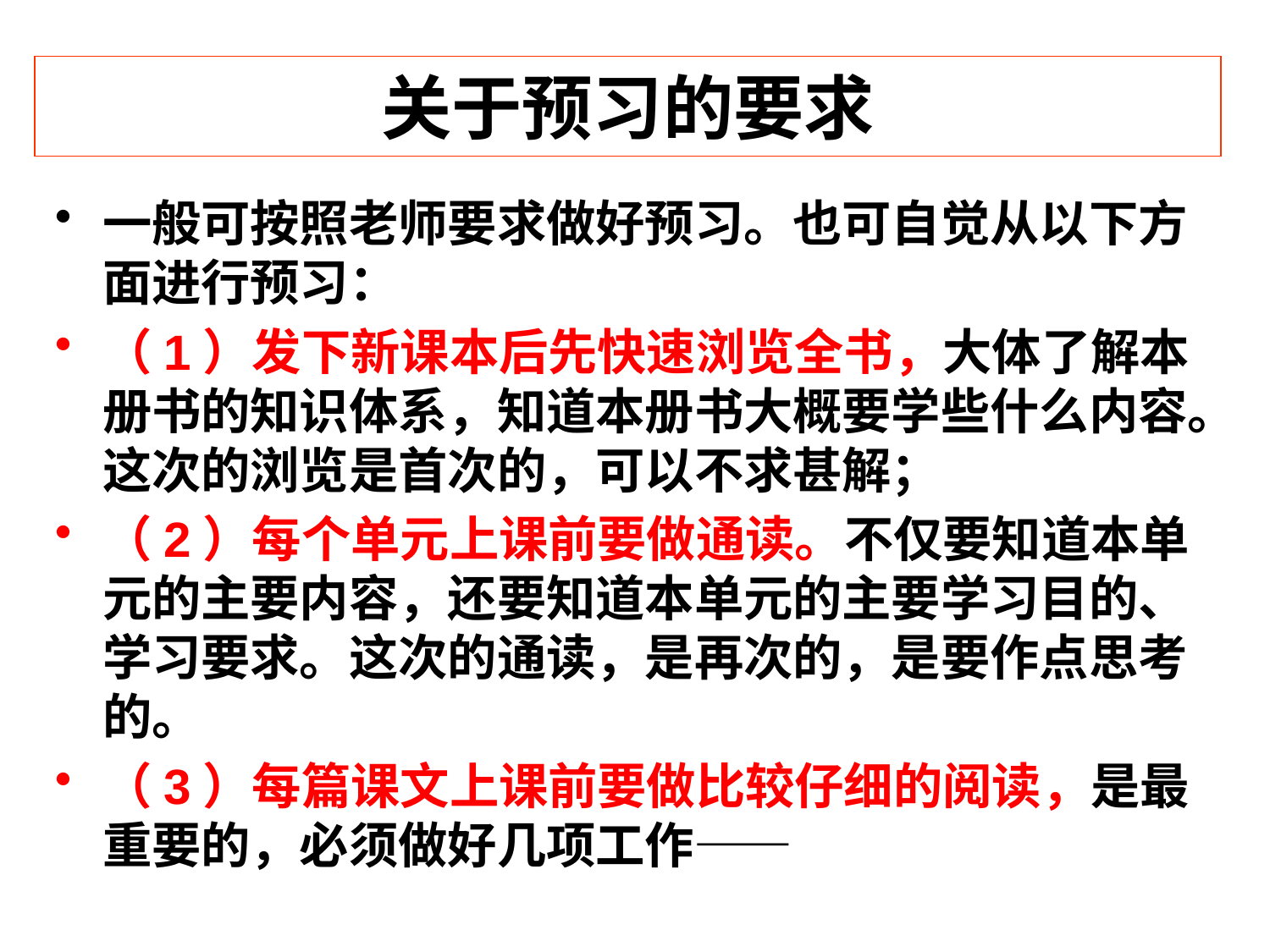

# 关于预习的要求
一般可按照老师要求做好预习。也可自觉从以下方面进行预习：
（1）发下新课本后先快速浏览全书，大体了解本册书的知识体系，知道本册书大概要学些什么内容。这次的浏览是首次的，可以不求甚解；
（2）每个单元上课前要做通读。不仅要知道本单元的主要内容，还要知道本单元的主要学习目的、学习要求。这次的通读，是再次的，是要作点思考的。
（3）每篇课文上课前要做比较仔细的阅读，是最重要的，必须做好几项工作——